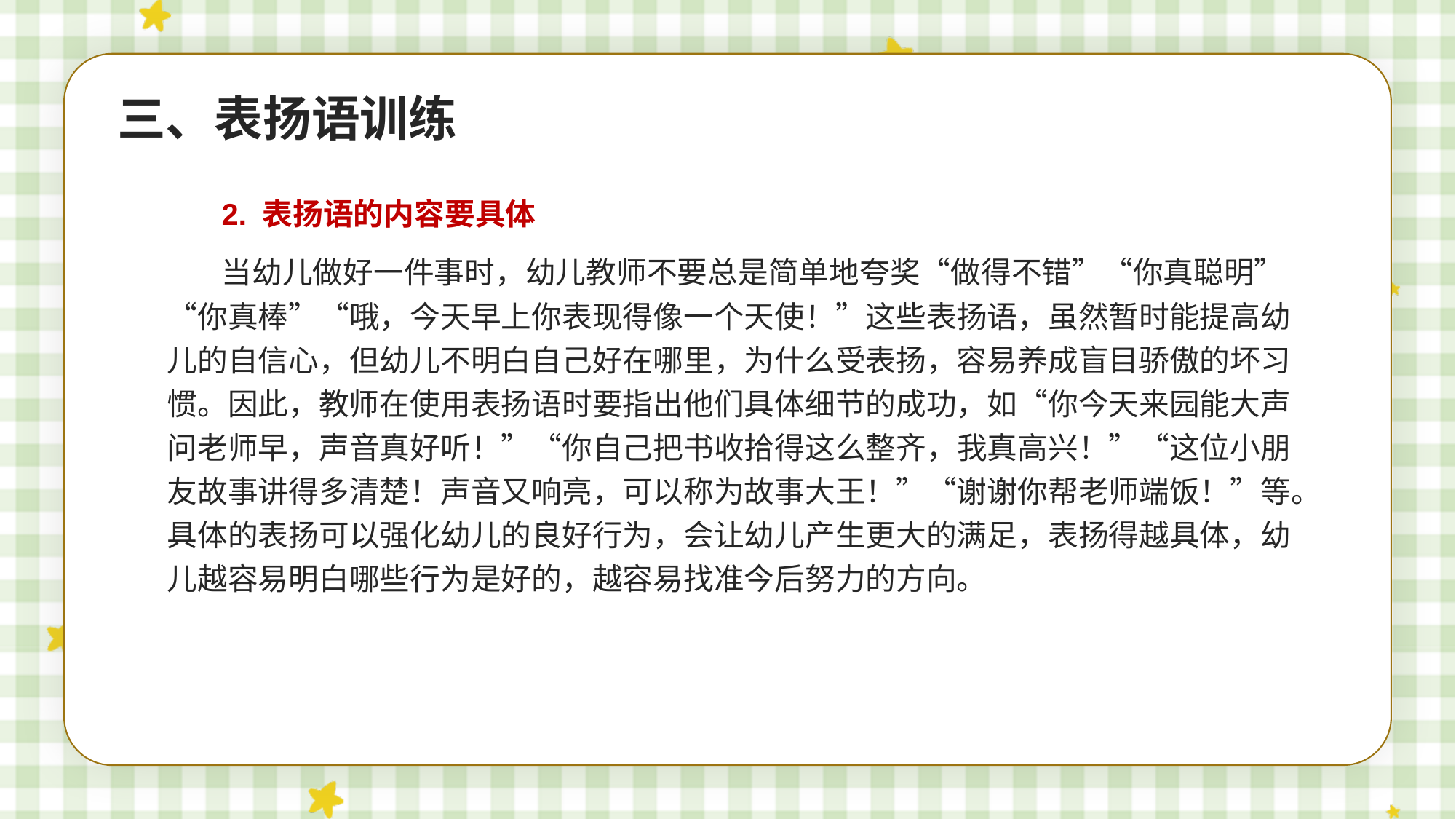

三、表扬语训练
2. 表扬语的内容要具体
当幼儿做好一件事时，幼儿教师不要总是简单地夸奖“做得不错”“你真聪明”“你真棒”“哦，今天早上你表现得像一个天使！”这些表扬语，虽然暂时能提高幼儿的自信心，但幼儿不明白自己好在哪里，为什么受表扬，容易养成盲目骄傲的坏习惯。因此，教师在使用表扬语时要指出他们具体细节的成功，如“你今天来园能大声问老师早，声音真好听！”“你自己把书收拾得这么整齐，我真高兴！”“这位小朋友故事讲得多清楚！声音又响亮，可以称为故事大王！”“谢谢你帮老师端饭！”等。具体的表扬可以强化幼儿的良好行为，会让幼儿产生更大的满足，表扬得越具体，幼儿越容易明白哪些行为是好的，越容易找准今后努力的方向。